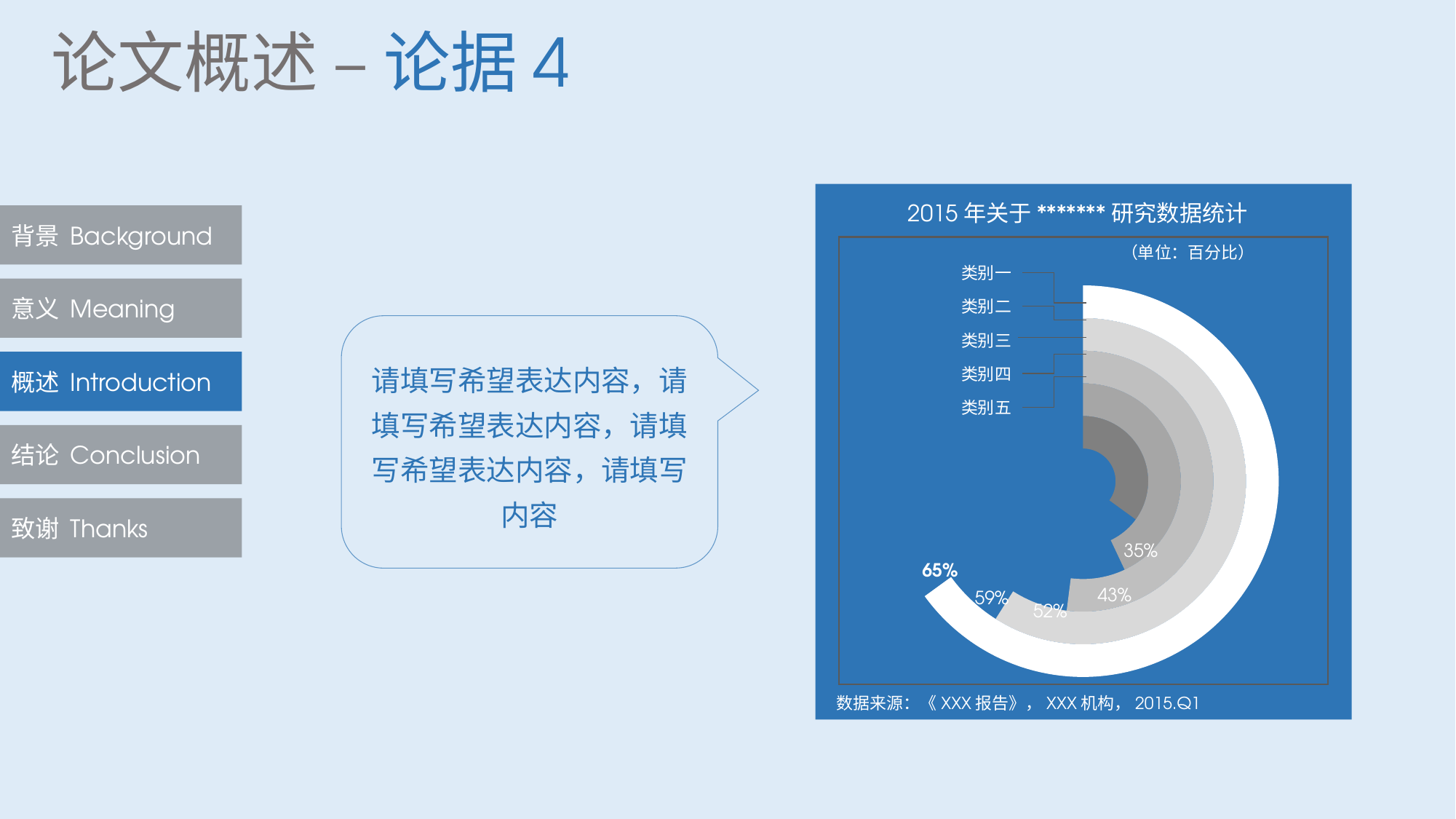

论文概述 – 论据4

2015年关于*******研究数据统计
背景 Background

（单位：百分比）
类别一

### Chart

| Category | 列0 | 列1 | 列2 | 列3 | 列4 |
|---|---|---|---|---|---|
| 销售额 | 0.35 | 0.43 | 0.52 | 0.59 | 0.65 |
| 参照 | 0.65 | 0.57 | 0.48 | 0.41 | 0.35 |
类别二
类别三
类别四
类别五
35%
65%
43%
59%
52%
意义 Meaning
请填写希望表达内容，请填写希望表达内容，请填写希望表达内容，请填写内容
概述 Introduction
结论 Conclusion
致谢 Thanks
数据来源：《XXX报告》，XXX机构，2015.Q1